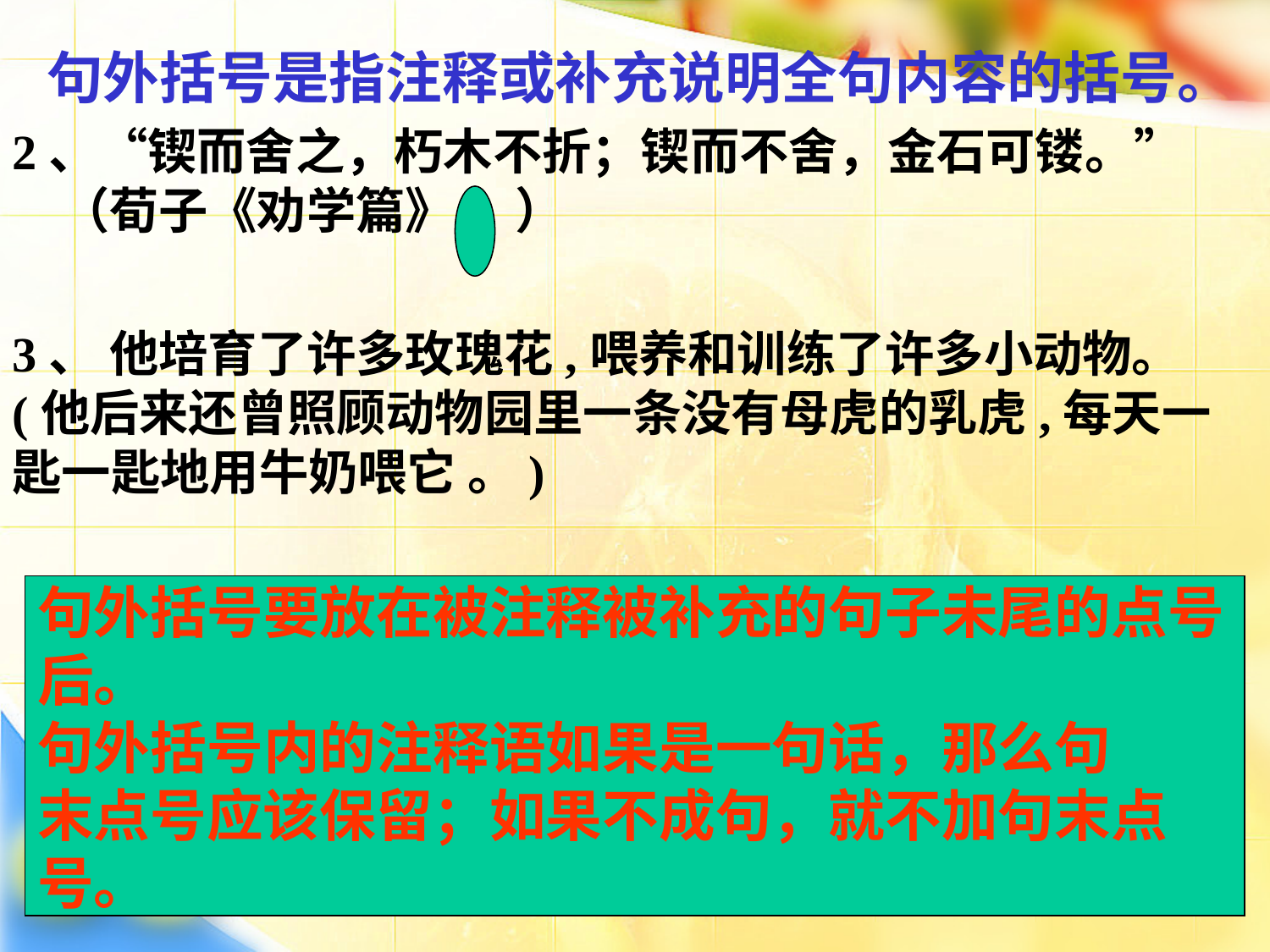

句外括号是指注释或补充说明全句内容的括号。
2、“锲而舍之，朽木不折；锲而不舍，金石可镂。”（荀子《劝学篇》。 ）

3、 他培育了许多玫瑰花,喂养和训练了许多小动物。(他后来还曾照顾动物园里一条没有母虎的乳虎,每天一匙一匙地用牛奶喂它 。)
句外括号要放在被注释被补充的句子未尾的点号
后。
句外括号内的注释语如果是一句话，那么句
末点号应该保留；如果不成句，就不加句末点
号。